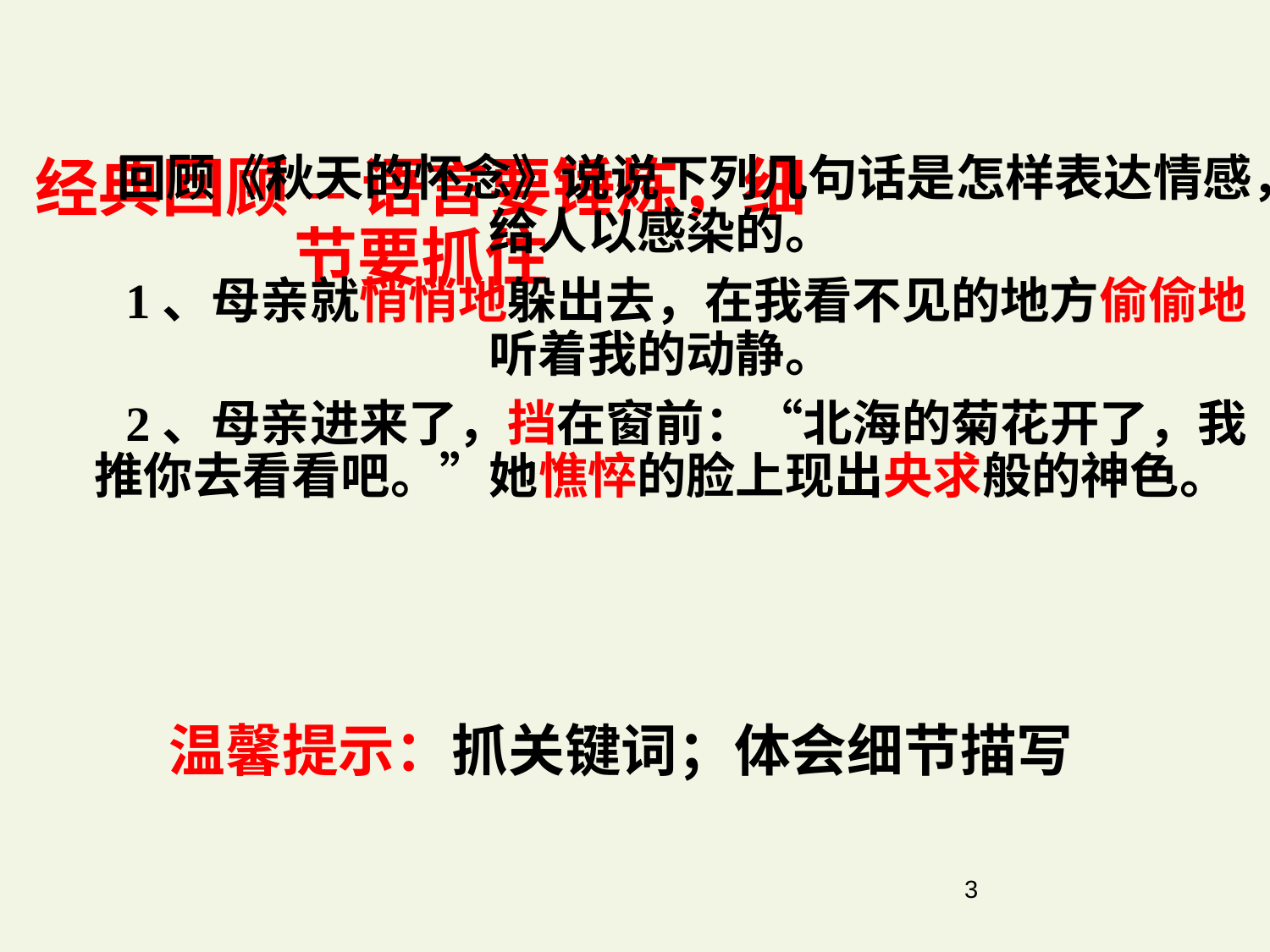

经典回顾--语言要锤炼，细节要抓住
   回顾《秋天的怀念》说说下列几句话是怎样表达情感，给人以感染的。
    1、母亲就悄悄地躲出去，在我看不见的地方偷偷地听着我的动静。
    2、母亲进来了，挡在窗前：“北海的菊花开了，我推你去看看吧。”她憔悴的脸上现出央求般的神色。
   温馨提示：抓关键词；体会细节描写

3